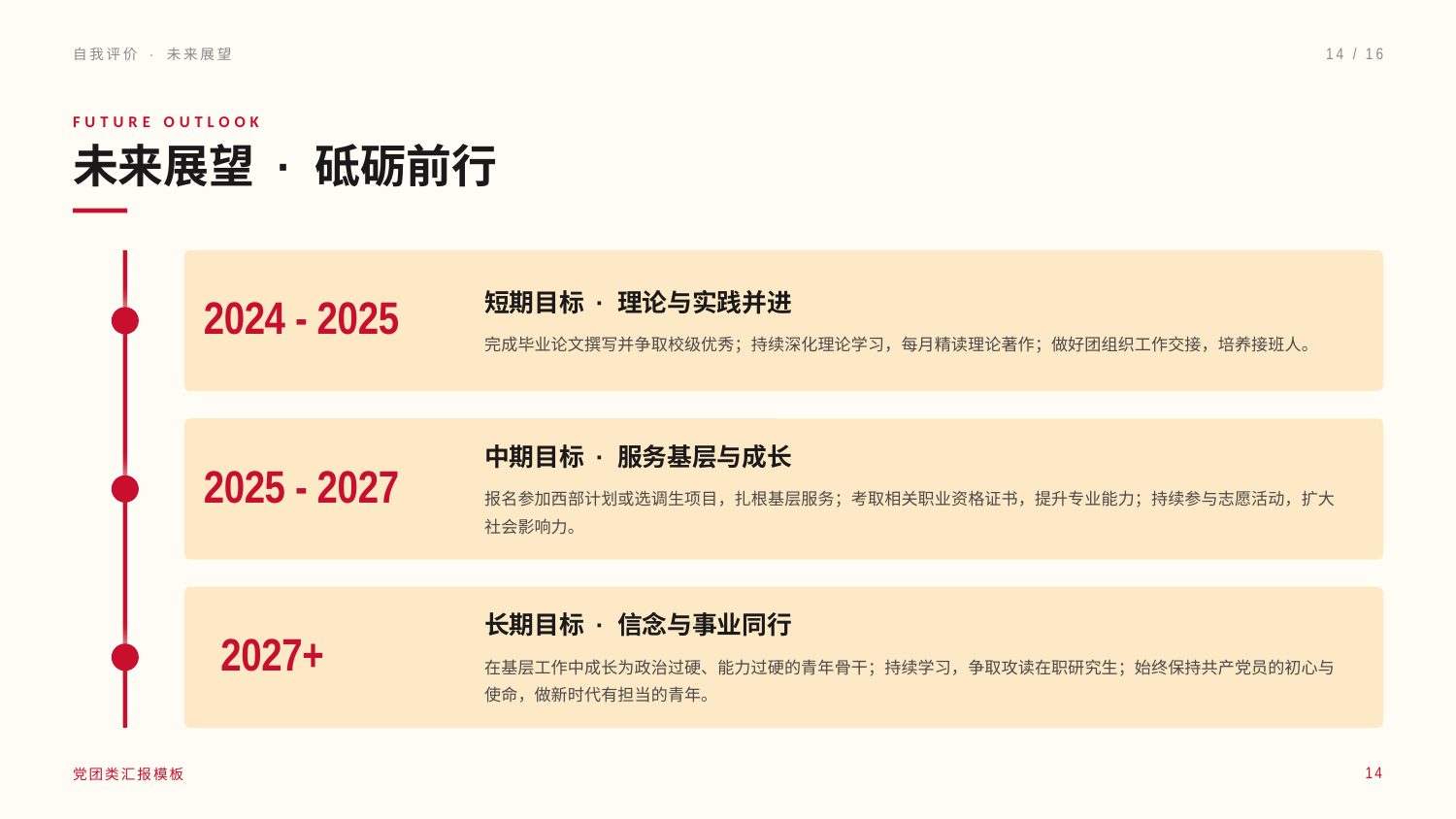

自我评价 · 未来展望
14 / 16
FUTURE OUTLOOK
未来展望 · 砥砺前行

短期目标 · 理论与实践并进
2024 - 2025

完成毕业论文撰写并争取校级优秀；持续深化理论学习，每月精读理论著作；做好团组织工作交接，培养接班人。

中期目标 · 服务基层与成长
2025 - 2027

报名参加西部计划或选调生项目，扎根基层服务；考取相关职业资格证书，提升专业能力；持续参与志愿活动，扩大社会影响力。

长期目标 · 信念与事业同行
2027+

在基层工作中成长为政治过硬、能力过硬的青年骨干；持续学习，争取攻读在职研究生；始终保持共产党员的初心与使命，做新时代有担当的青年。
党团类汇报模板
14